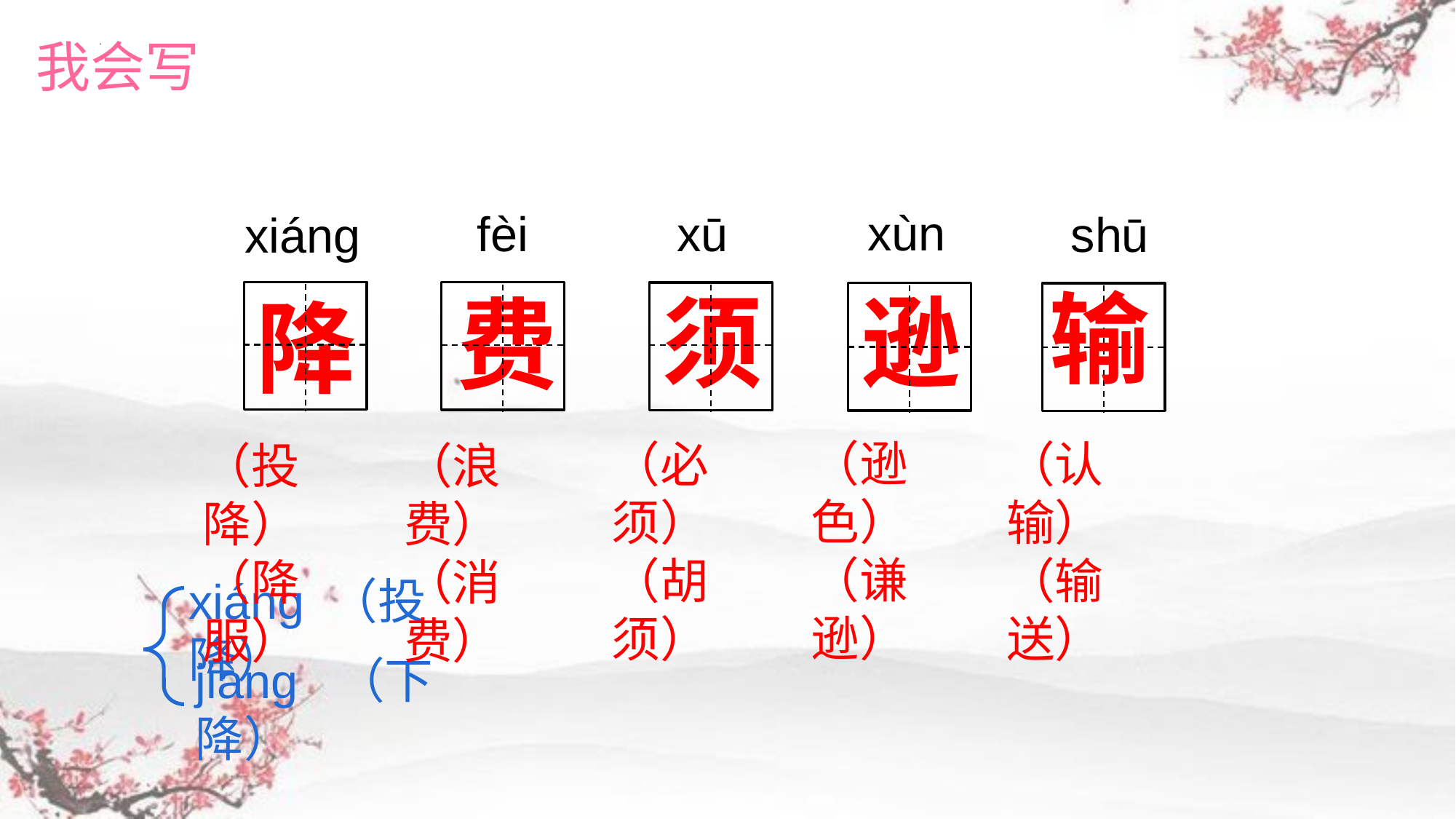

我会写
xùn
fèi
xū
shū
xiáng
输
须
逊
费
降

（逊色）（谦逊）
（必须）（胡须）
（认输）（输送）
（投降）（降服）
（浪费）（消费）
xiáng （投降）

jiàng  （下降）